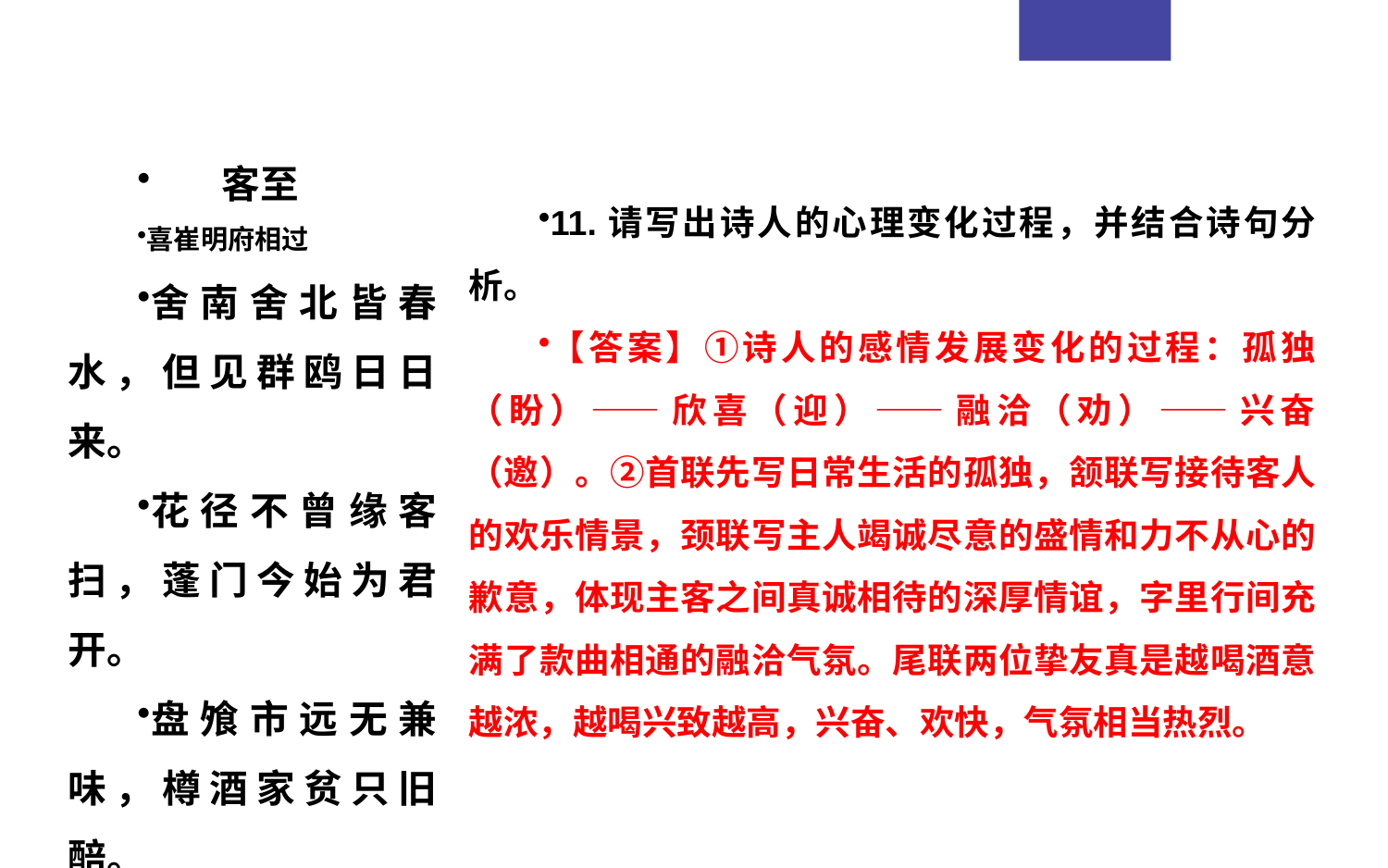

客至
喜崔明府相过
舍南舍北皆春水，但见群鸥日日来。
花径不曾缘客扫，蓬门今始为君开。
盘飧市远无兼味，樽酒家贫只旧醅。
肯与邻翁相对饮，隔篱呼取尽余杯。

11.请写出诗人的心理变化过程，并结合诗句分析。
【答案】①诗人的感情发展变化的过程：孤独（盼）——欣喜（迎）——融洽（劝）——兴奋（邀）。②首联先写日常生活的孤独，颔联写接待客人的欢乐情景，颈联写主人竭诚尽意的盛情和力不从心的歉意，体现主客之间真诚相待的深厚情谊，字里行间充满了款曲相通的融洽气氛。尾联两位挚友真是越喝酒意越浓，越喝兴致越高，兴奋、欢快，气氛相当热烈。